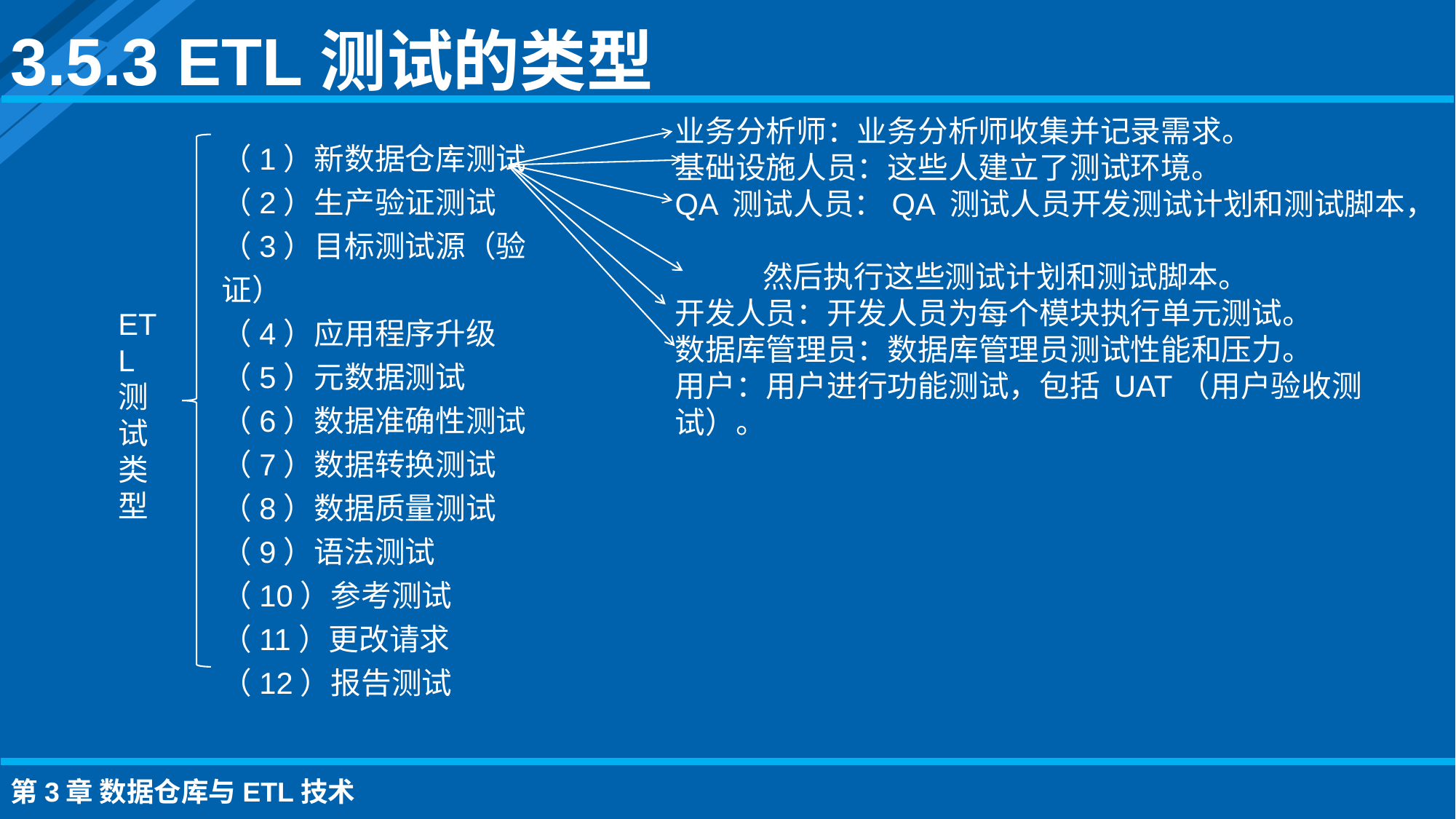

3.5.3 ETL测试的类型

业务分析师：业务分析师收集并记录需求。
基础设施人员：这些人建立了测试环境。
QA 测试人员：QA 测试人员开发测试计划和测试脚本，
            然后执行这些测试计划和测试脚本。
开发人员：开发人员为每个模块执行单元测试。
数据库管理员：数据库管理员测试性能和压力。
用户：用户进行功能测试，包括 UAT（用户验收测试）。

（1）新数据仓库测试 （2）生产验证测试
（3）目标测试源（验证） （4）应用程序升级
（5）元数据测试
（6）数据准确性测试
（7）数据转换测试
（8）数据质量测试
（9）语法测试
（10）参考测试（11）更改请求 （12）报告测试
ETL测试类型
第3章 数据仓库与ETL技术